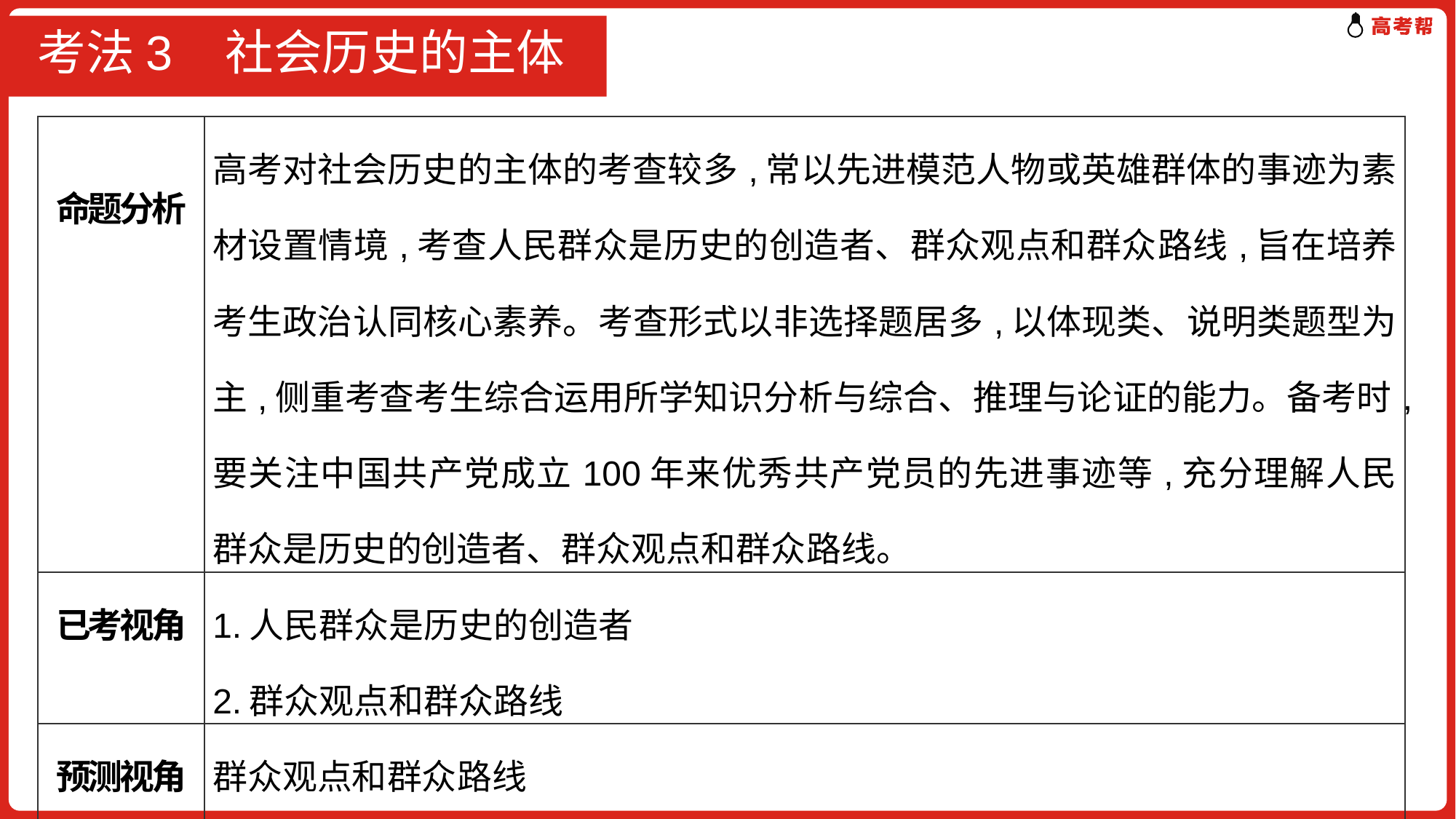

# 考法3   社会历史的主体
| 命题分析 | 高考对社会历史的主体的考查较多,常以先进模范人物或英雄群体的事迹为素材设置情境,考查人民群众是历史的创造者、群众观点和群众路线,旨在培养考生政治认同核心素养。考查形式以非选择题居多,以体现类、说明类题型为主,侧重考查考生综合运用所学知识分析与综合、推理与论证的能力。备考时,要关注中国共产党成立100年来优秀共产党员的先进事迹等,充分理解人民群众是历史的创造者、群众观点和群众路线。 |
| --- | --- |
| 已考视角 | 1.人民群众是历史的创造者 2.群众观点和群众路线 |
| 预测视角 | 群众观点和群众路线 |